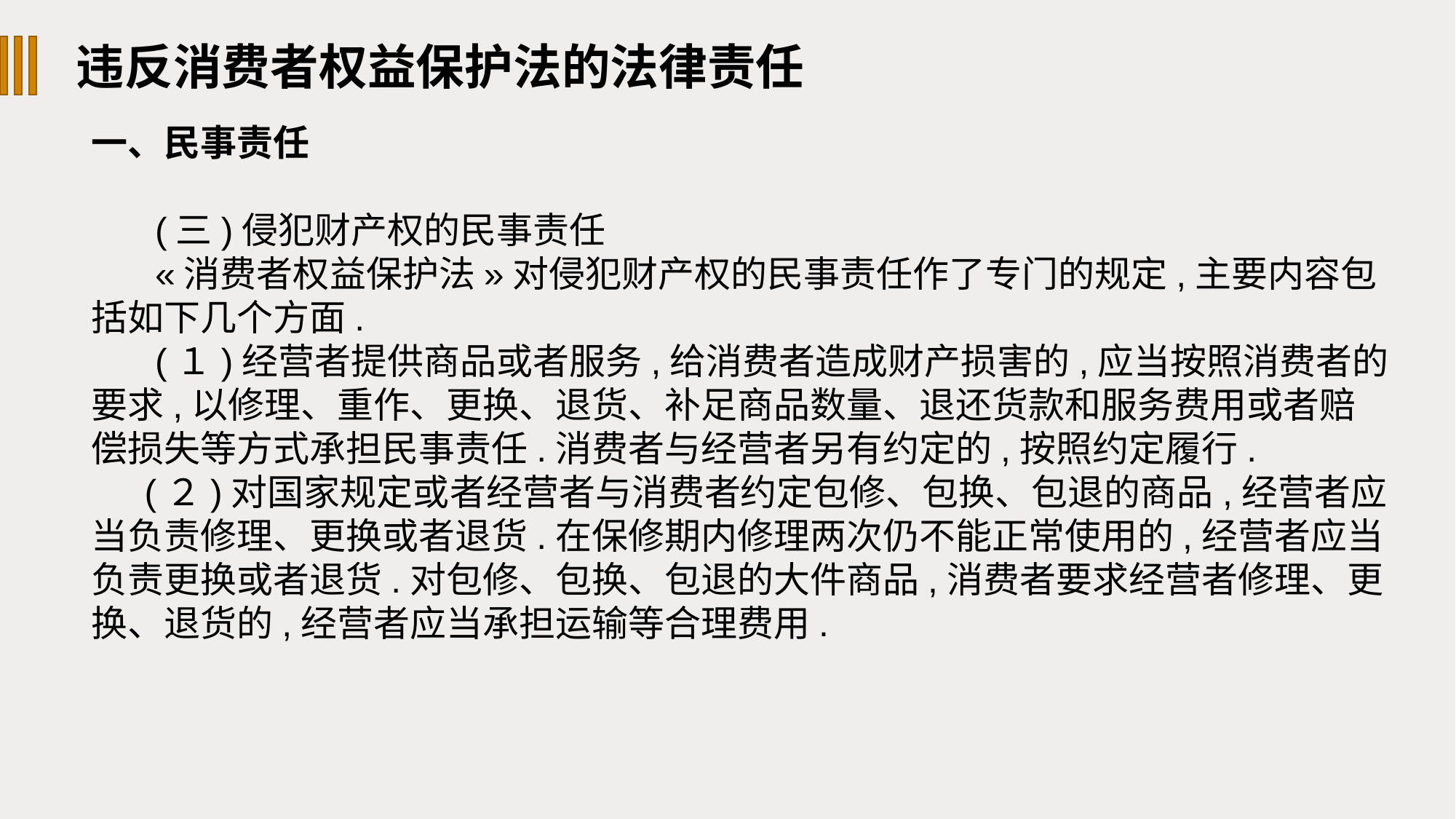

违反消费者权益保护法的法律责任

一、民事责任

(三)侵犯财产权的民事责任
«消费者权益保护法»对侵犯财产权的民事责任作了专门的规定,主要内容包括如下几个方面.
(１)经营者提供商品或者服务,给消费者造成财产损害的,应当按照消费者的要求,以修理、重作、更换、退货、补足商品数量、退还货款和服务费用或者赔偿损失等方式承担民事责任.消费者与经营者另有约定的,按照约定履行.
(２)对国家规定或者经营者与消费者约定包修、包换、包退的商品,经营者应当负责修理、更换或者退货.在保修期内修理两次仍不能正常使用的,经营者应当负责更换或者退货.对包修、包换、包退的大件商品,消费者要求经营者修理、更换、退货的,经营者应当承担运输等合理费用.